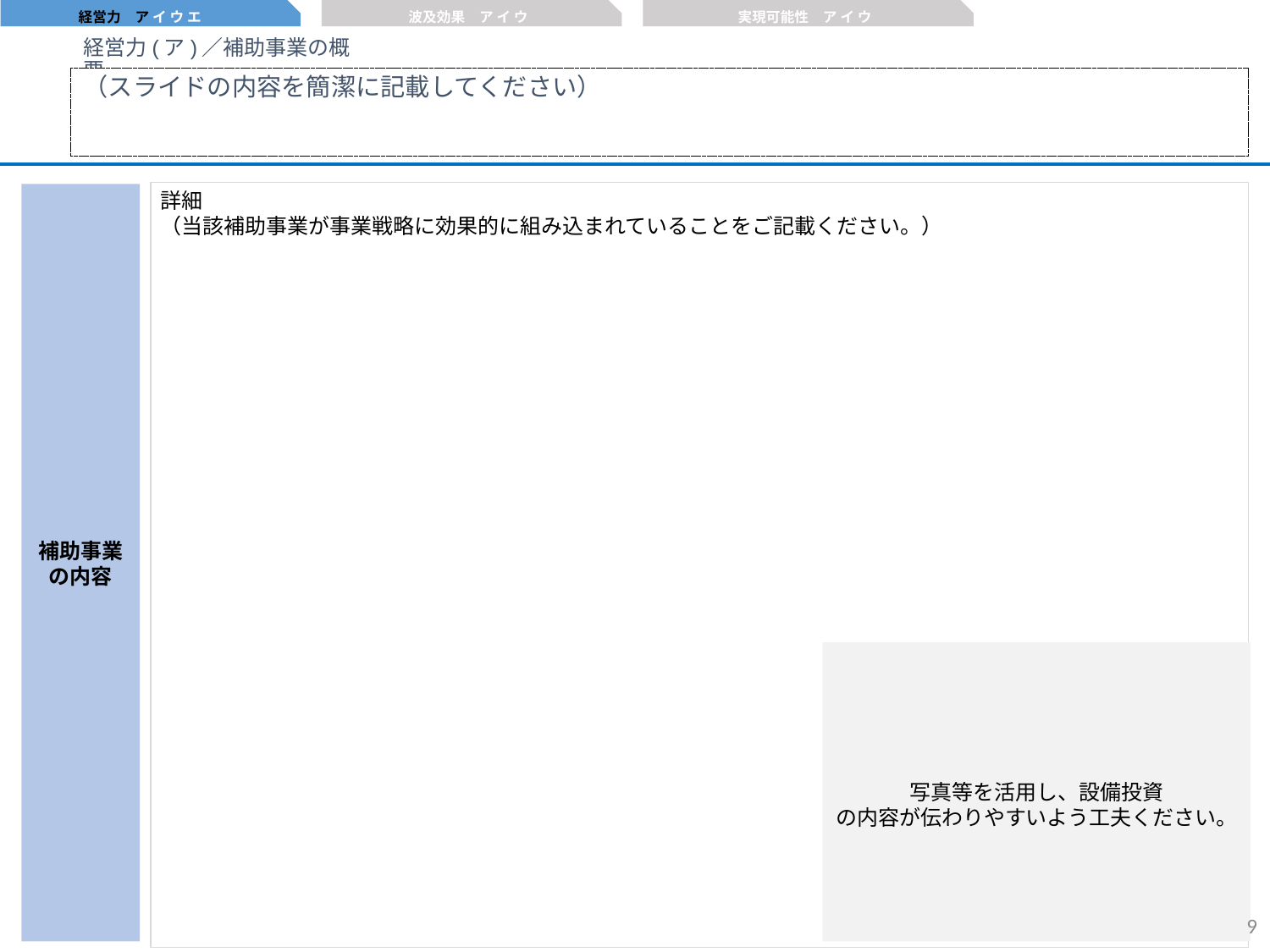

経営力　ア イ ウ エ
波及効果　ア イ ウ
実現可能性　ア イ ウ
経営力(ア)／補助事業の概要
（スライドの内容を簡潔に記載してください）
詳細
（当該補助事業が事業戦略に効果的に組み込まれていることをご記載ください。）
補助事業
の内容

写真等を活用し、設備投資
の内容が伝わりやすいよう工夫ください。
9